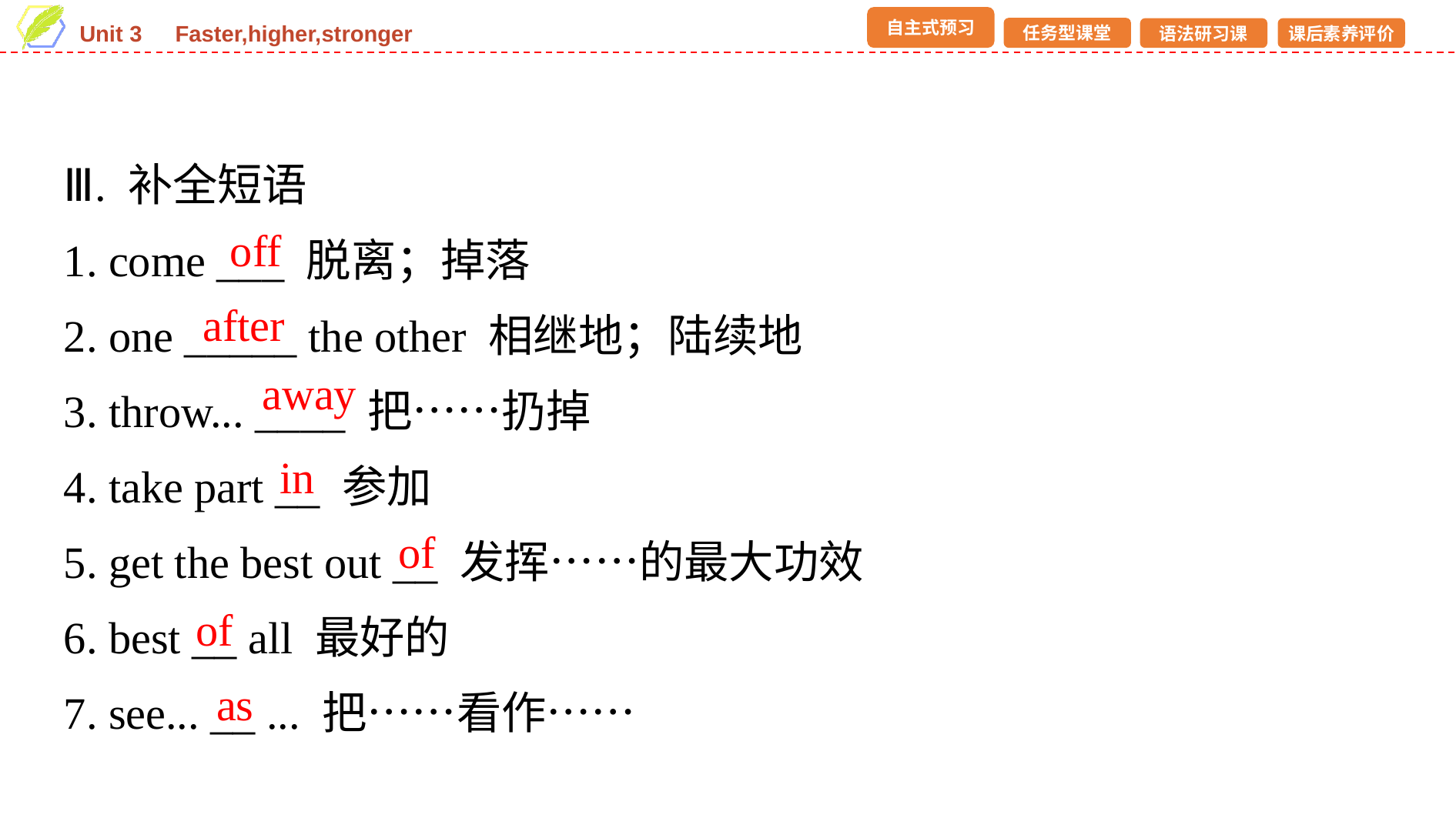

Ⅲ. 补全短语
1. come ___ 脱离；掉落
2. one _____ the other 相继地；陆续地
3. throw... ____ 把……扔掉
4. take part __ 参加
5. get the best out __ 发挥……的最大功效
6. best __ all 最好的
7. see... __ ... 把……看作……
off
after
away
in
of
of
as